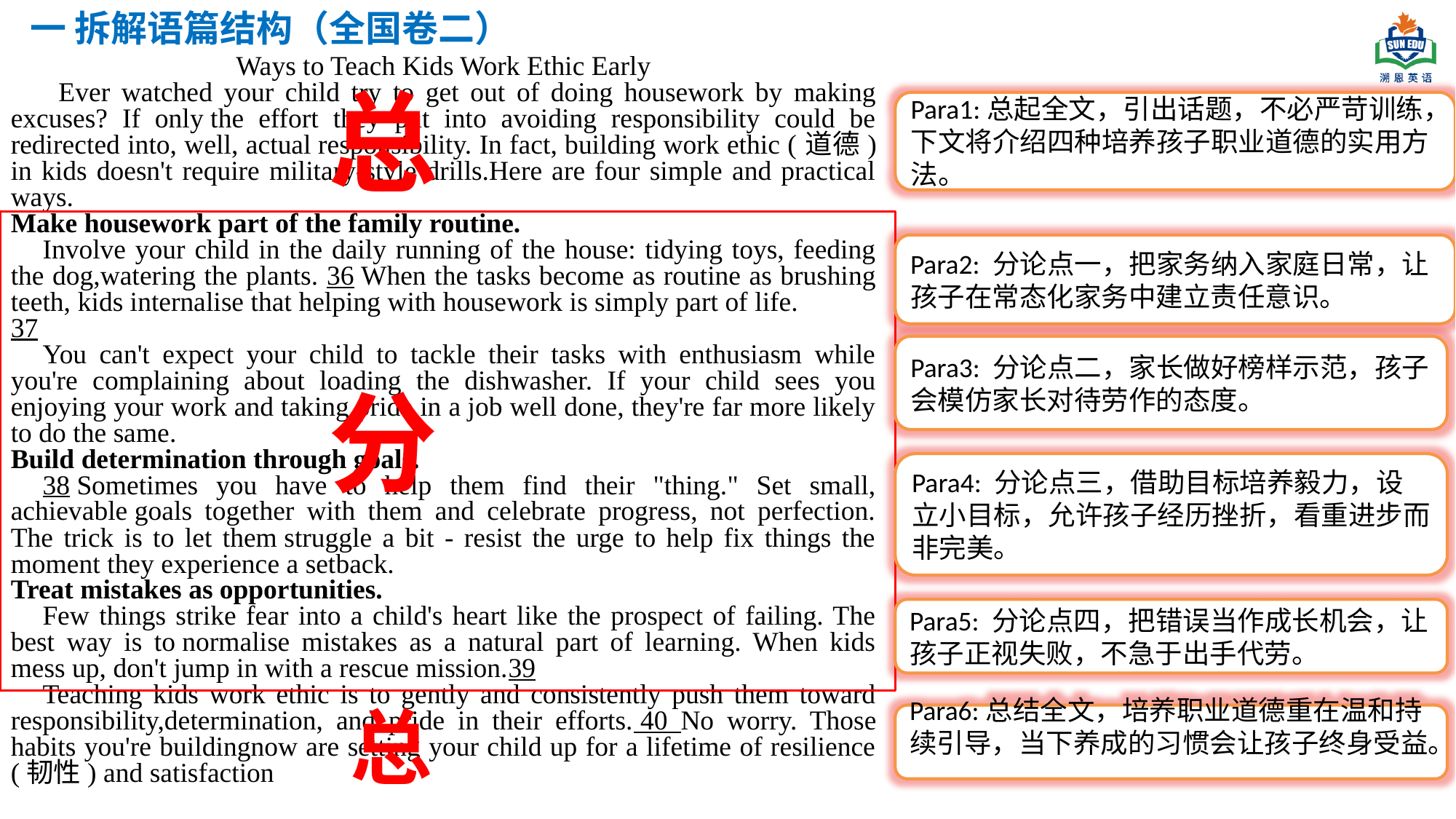

一 拆解语篇结构（全国卷二）
Ways to Teach Kids Work Ethic Early
Ever watched your child try to get out of doing housework by making excuses? If only the effort they put into avoiding responsibility could be redirected into, well, actual responsibility. In fact, building work ethic (道德) in kids doesn't require military-style drills.Here are four simple and practical ways.
Make housework part of the family routine.
Involve your child in the daily running of the house: tidying toys, feeding the dog,watering the plants. 36 When the tasks become as routine as brushing teeth, kids internalise that helping with housework is simply part of life.
37
You can't expect your child to tackle their tasks with enthusiasm while you're complaining about loading the dishwasher. If your child sees you enjoying your work and taking pride in a job well done, they're far more likely to do the same.
Build determination through goals.
38 Sometimes you have to help them find their "thing." Set small, achievable goals together with them and celebrate progress, not perfection. The trick is to let them struggle a bit - resist the urge to help fix things the moment they experience a setback.
Treat mistakes as opportunities.
Few things strike fear into a child's heart like the prospect of failing. The best way is to normalise mistakes as a natural part of learning. When kids mess up, don't jump in with a rescue mission.39
Teaching kids work ethic is to gently and consistently push them toward responsibility,determination, and pride in their efforts. 40 No worry. Those habits you're buildingnow are setting your child up for a lifetime of resilience (韧性) and satisfaction
总
Para1:总起全文，引出话题，不必严苛训练，下文将介绍四种培养孩子职业道德的实用方法。

Para2: 分论点一，把家务纳入家庭日常，让孩子在常态化家务中建立责任意识。
Para3: 分论点二，家长做好榜样示范，孩子会模仿家长对待劳作的态度。
分
Para4: 分论点三，借助目标培养毅力，设立小目标，允许孩子经历挫折，看重进步而非完美。
Para5: 分论点四，把错误当作成长机会，让孩子正视失败，不急于出手代劳。
总
Para6:总结全文，培养职业道德重在温和持续引导，当下养成的习惯会让孩子终身受益。